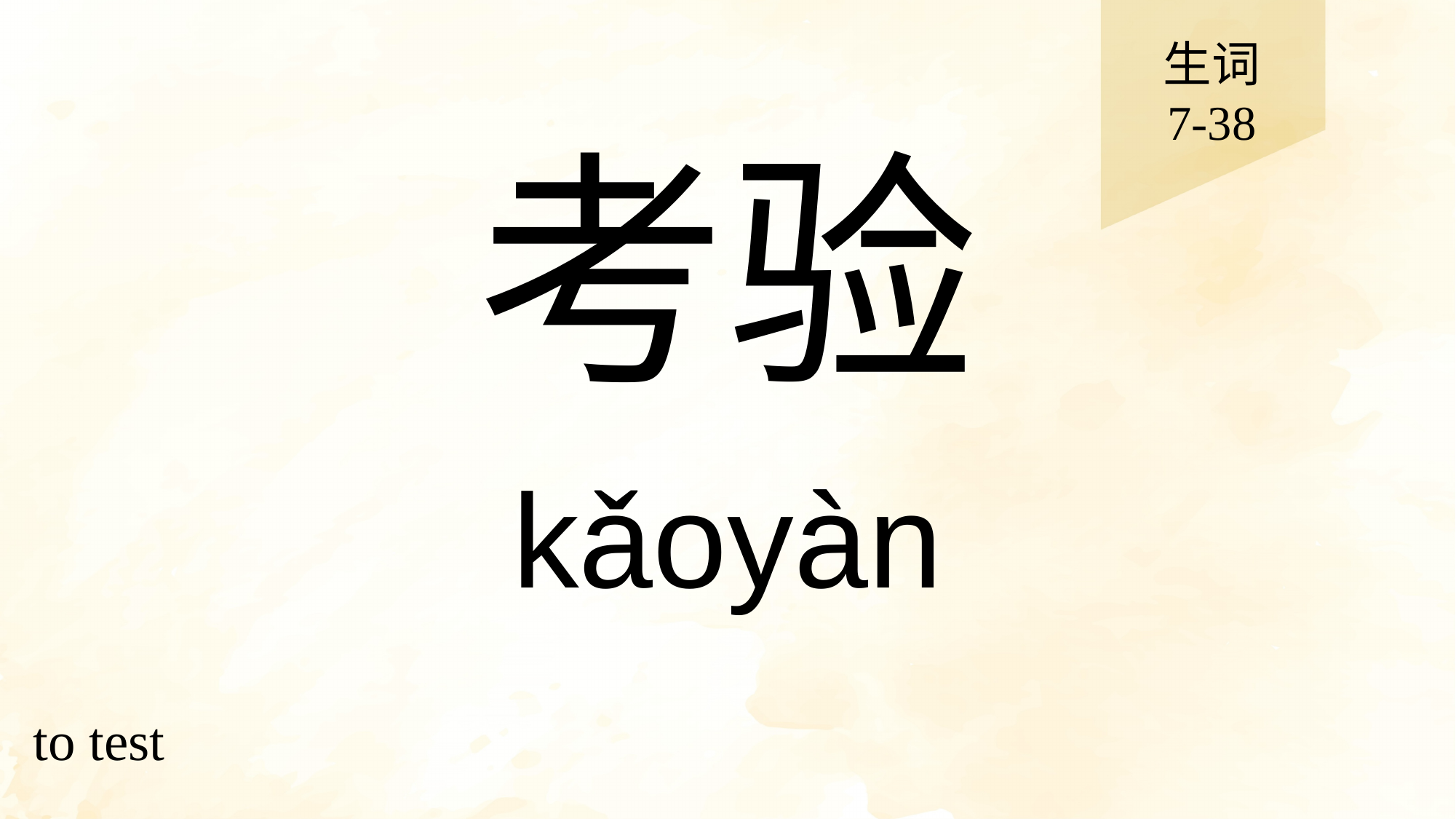

生词
7-38
# 考验
kǎoyàn
to test